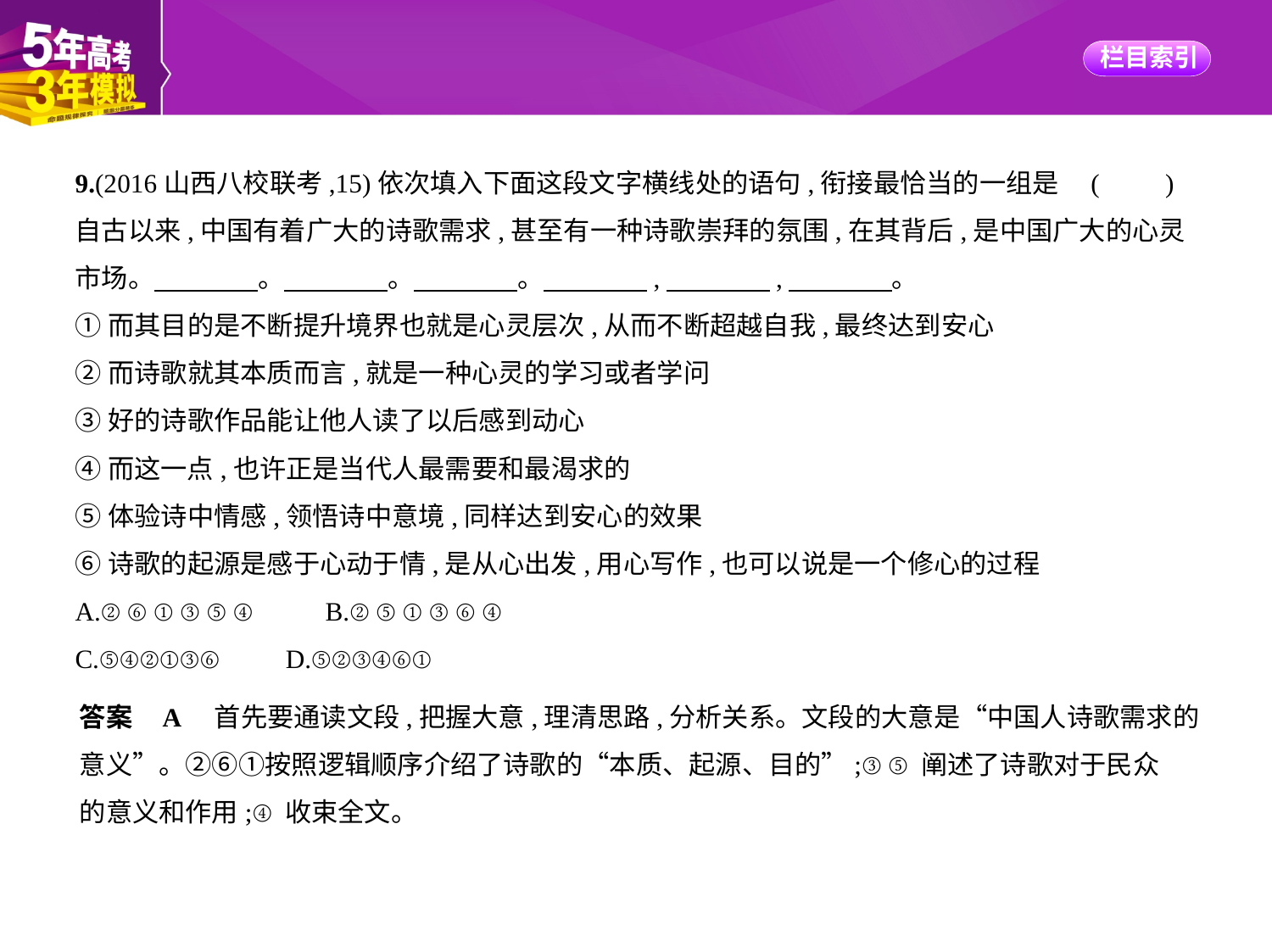

9.(2016山西八校联考,15)依次填入下面这段文字横线处的语句,衔接最恰当的一组是 (　　)
自古以来,中国有着广大的诗歌需求,甚至有一种诗歌崇拜的氛围,在其背后,是中国广大的心灵
市场。　　　    。　　　    。　　　    。　　　    ,　　　    ,　　　    。
①而其目的是不断提升境界也就是心灵层次,从而不断超越自我,最终达到安心
②而诗歌就其本质而言,就是一种心灵的学习或者学问
③好的诗歌作品能让他人读了以后感到动心
④而这一点,也许正是当代人最需要和最渴求的
⑤体验诗中情感,领悟诗中意境,同样达到安心的效果
⑥诗歌的起源是感于心动于情,是从心出发,用心写作,也可以说是一个修心的过程
A.②⑥①③⑤④　　B.②⑤①③⑥④
C.⑤④②①③⑥　　D.⑤②③④⑥①
答案    A　首先要通读文段,把握大意,理清思路,分析关系。文段的大意是“中国人诗歌需求的
意义”。②⑥①按照逻辑顺序介绍了诗歌的“本质、起源、目的”;③⑤阐述了诗歌对于民众
的意义和作用;④收束全文。